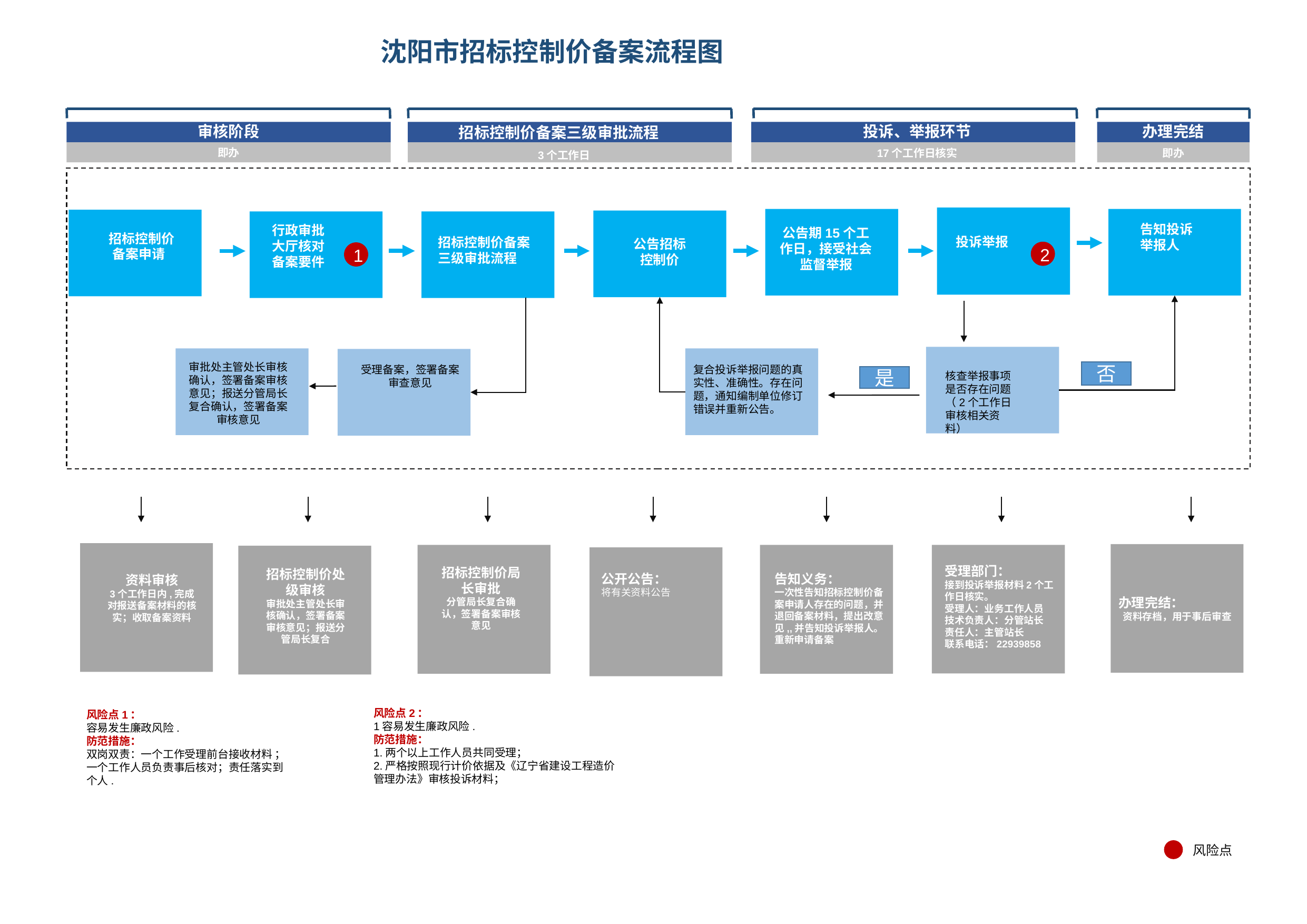

# 沈阳市招标控制价备案流程图
审核阶段
投诉、举报环节
办理完结
招标控制价备案三级审批流程

即办
17个工作日核实
即办
3个工作日

告知投诉举报人
行政审批大厅核对备案要件
公告期15个工作日，接受社会监督举报
    招标控制价
备案申请
投诉举报
招标控制价备案三级审批流程
公告招标控制价

2

1

审批处主管处长审核确认，签署备案审核意见；报送分管局长复合确认，签署备案审核意见

受理备案，签署备案审查意见
复合投诉举报问题的真实性、准确性。存在问题，通知编制单位修订错误并重新公告。
否
核查举报事项是否存在问题
（2个工作日审核相关资料）
是

办理完结：
资料存档，用于事后审查

受理部门：
接到投诉举报材料2个工作日核实。
受理人：业务工作人员
技术负责人：分管站长
责任人：主管站长
联系电话：22939858
招标控制价局长审批
分管局长复合确认，签署备案审核意见

招标控制价处级审核
审批处主管处长审核确认，签署备案审核意见；报送分管局长复合

公开公告：
将有关资料公告
告知义务：
一次性告知招标控制价备案申请人存在的问题，并退回备案材料，提出改意见,,并告知投诉举报人。
重新申请备案

资料审核
3个工作日内,完成对报送备案材料的核实；收取备案资料
风险点2：
1容易发生廉政风险.
防范措施：
1.两个以上工作人员共同受理；
2.严格按照现行计价依据及《辽宁省建设工程造价管理办法》审核投诉材料；

风险点1：
容易发生廉政风险.
防范措施：
双岗双责：一个工作受理前台接收材料 ；一个工作人员负责事后核对；责任落实到个人.
风险点